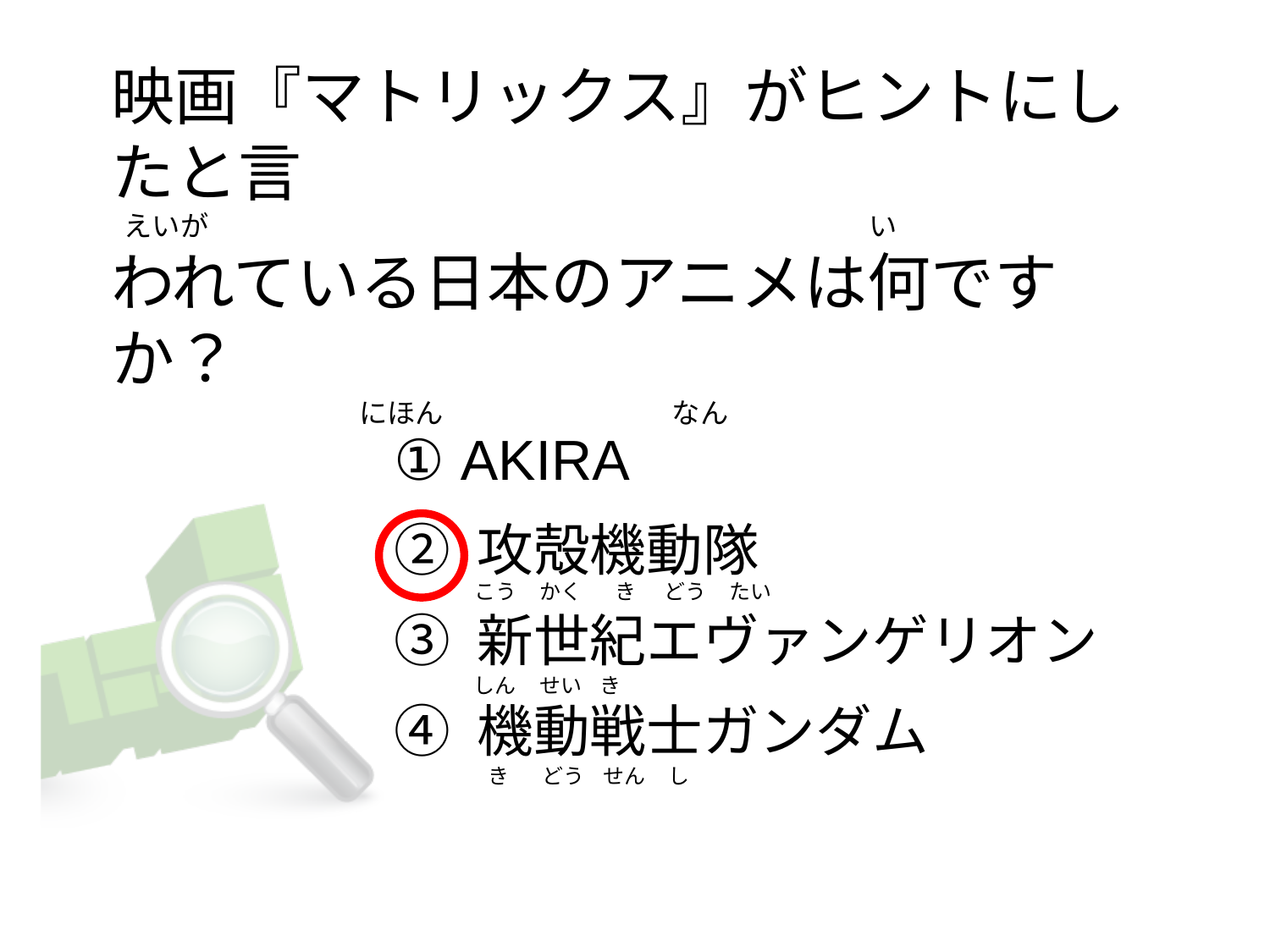

# 映画『マトリックス』がヒントにしたと言   えいが                                                                                                        い われている日本のアニメは何ですか？                                        にほん                                    なん
① AKIRA
② 攻殻機動隊
③ 新世紀エヴァンゲリオン
④ 機動戦士ガンダム

こう     かく       き      どう     たい
しん     せい    き
  き       どう    せん     し